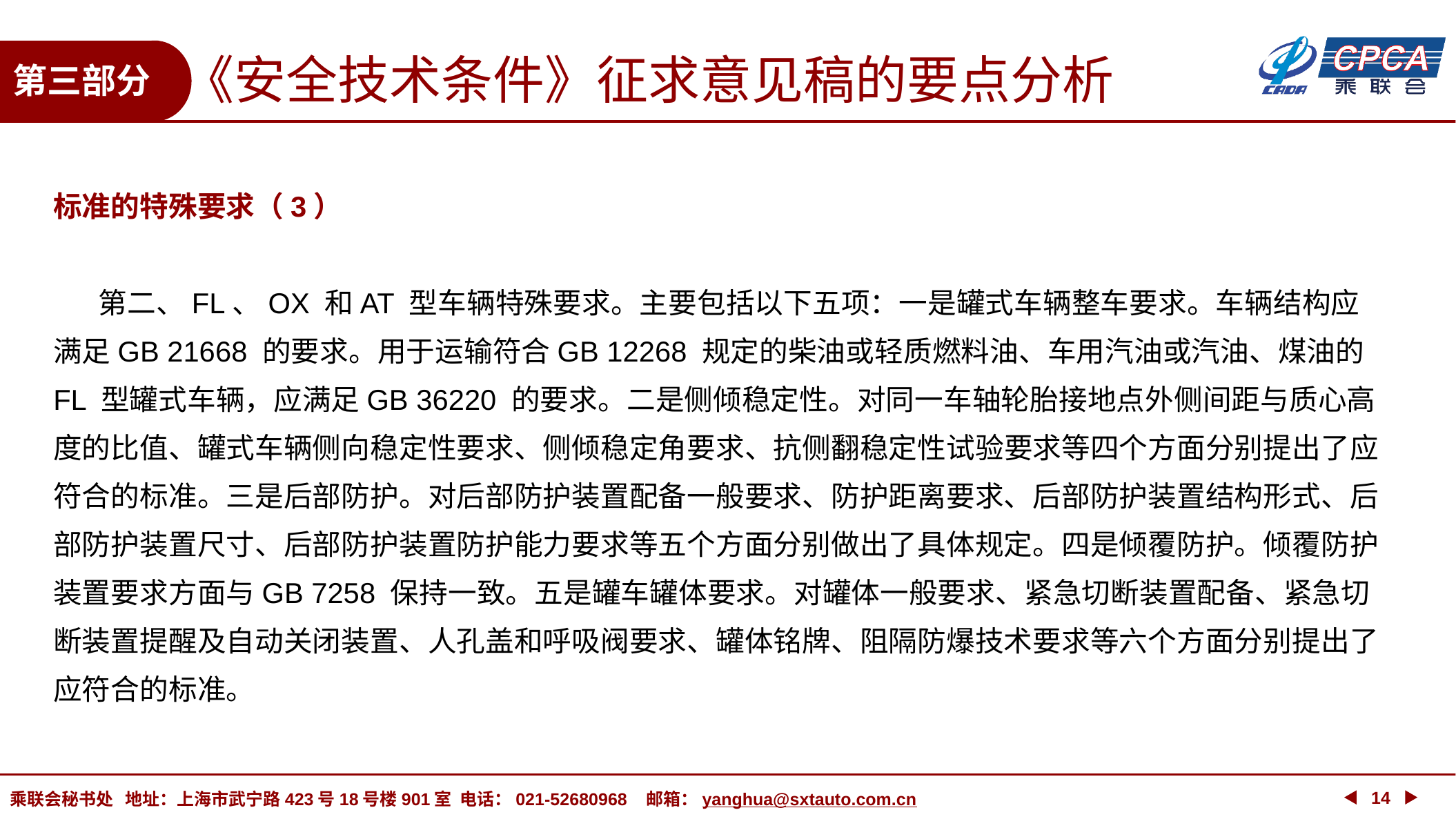

《安全技术条件》征求意见稿的要点分析
第三部分
标准的特殊要求（3）

      第二、FL、OX 和AT 型车辆特殊要求。主要包括以下五项：一是罐式车辆整车要求。车辆结构应满足GB 21668 的要求。用于运输符合GB 12268 规定的柴油或轻质燃料油、车用汽油或汽油、煤油的FL 型罐式车辆，应满足GB 36220 的要求。二是侧倾稳定性。对同一车轴轮胎接地点外侧间距与质心高度的比值、罐式车辆侧向稳定性要求、侧倾稳定角要求、抗侧翻稳定性试验要求等四个方面分别提出了应符合的标准。三是后部防护。对后部防护装置配备一般要求、防护距离要求、后部防护装置结构形式、后部防护装置尺寸、后部防护装置防护能力要求等五个方面分别做出了具体规定。四是倾覆防护。倾覆防护装置要求方面与GB 7258 保持一致。五是罐车罐体要求。对罐体一般要求、紧急切断装置配备、紧急切断装置提醒及自动关闭装置、人孔盖和呼吸阀要求、罐体铭牌、阻隔防爆技术要求等六个方面分别提出了应符合的标准。